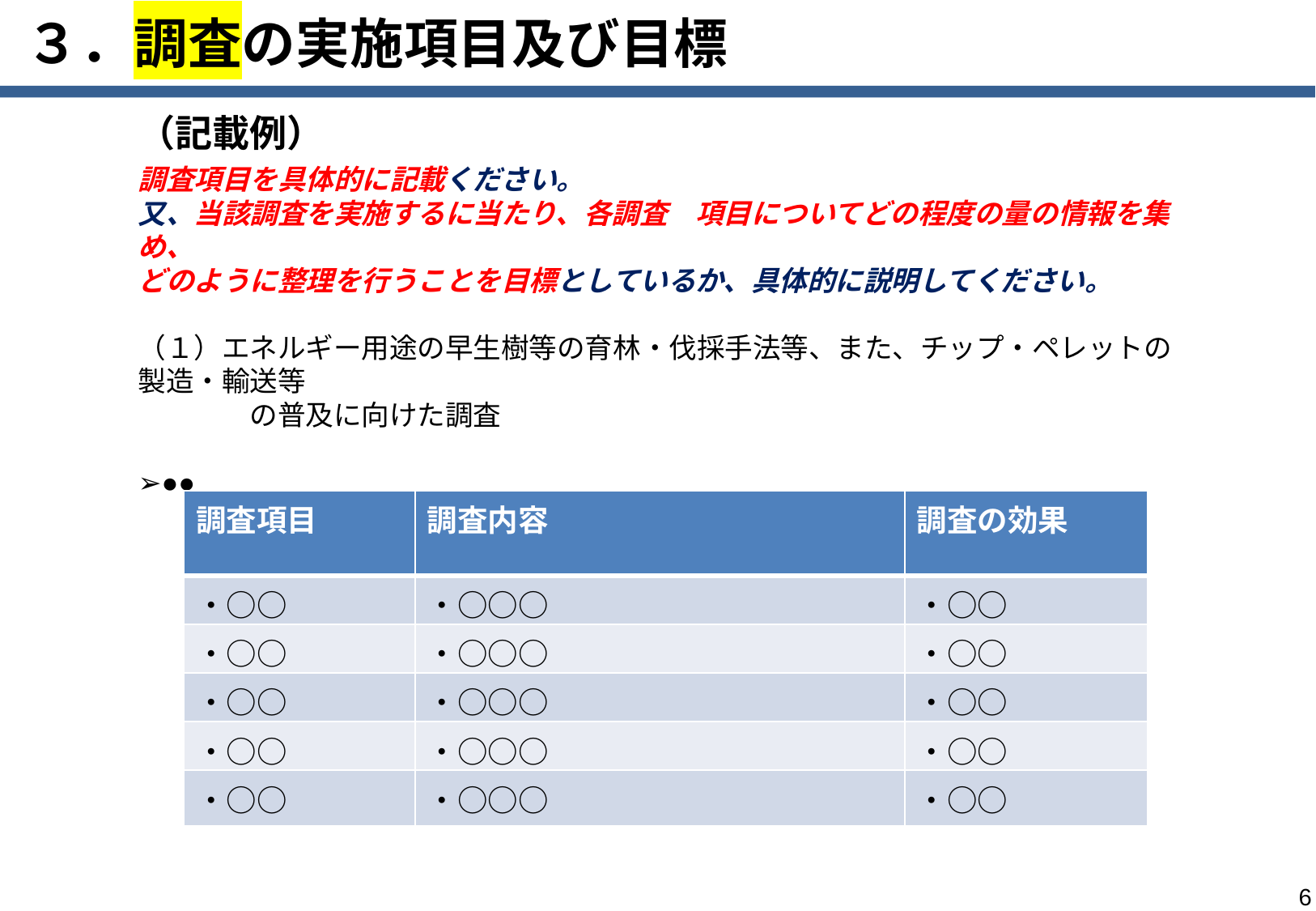

# ３．調査の実施項目及び目標
（記載例）
調査項目を具体的に記載ください。
又、当該調査を実施するに当たり、各調査　項目についてどの程度の量の情報を集め、
どのように整理を行うことを目標としているか、具体的に説明してください。

（１）エネルギー用途の早生樹等の育林・伐採手法等、また、チップ・ペレットの製造・輸送等
　　　　の普及に向けた調査

➢●●

| 調査項目 | 調査内容 | 調査の効果 |
| --- | --- | --- |
| ・○○ | ・○○○ | ・○○ |
| ・○○ | ・○○○ | ・○○ |
| ・○○ | ・○○○ | ・○○ |
| ・○○ | ・○○○ | ・○○ |
| ・○○ | ・○○○ | ・○○ |
6